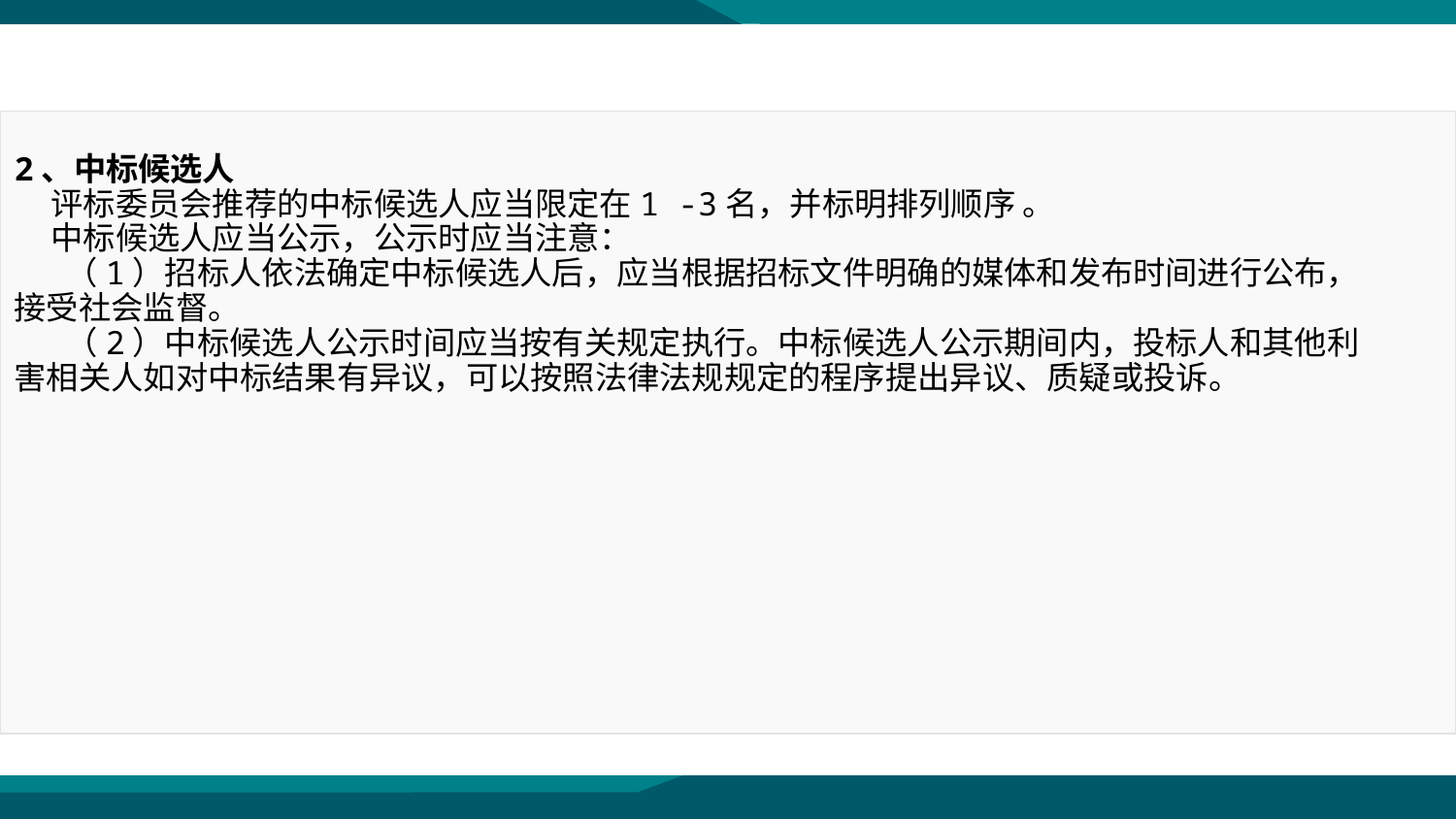

2、中标候选人
    评标委员会推荐的中标候选人应当限定在1 -3名，并标明排列顺序 。
    中标候选人应当公示，公示时应当注意：
      （1）招标人依法确定中标候选人后，应当根据招标文件明确的媒体和发布时间进行公布，接受社会监督。
      （2）中标候选人公示时间应当按有关规定执行。中标候选人公示期间内，投标人和其他利害相关人如对中标结果有异议，可以按照法律法规规定的程序提出异议、质疑或投诉。